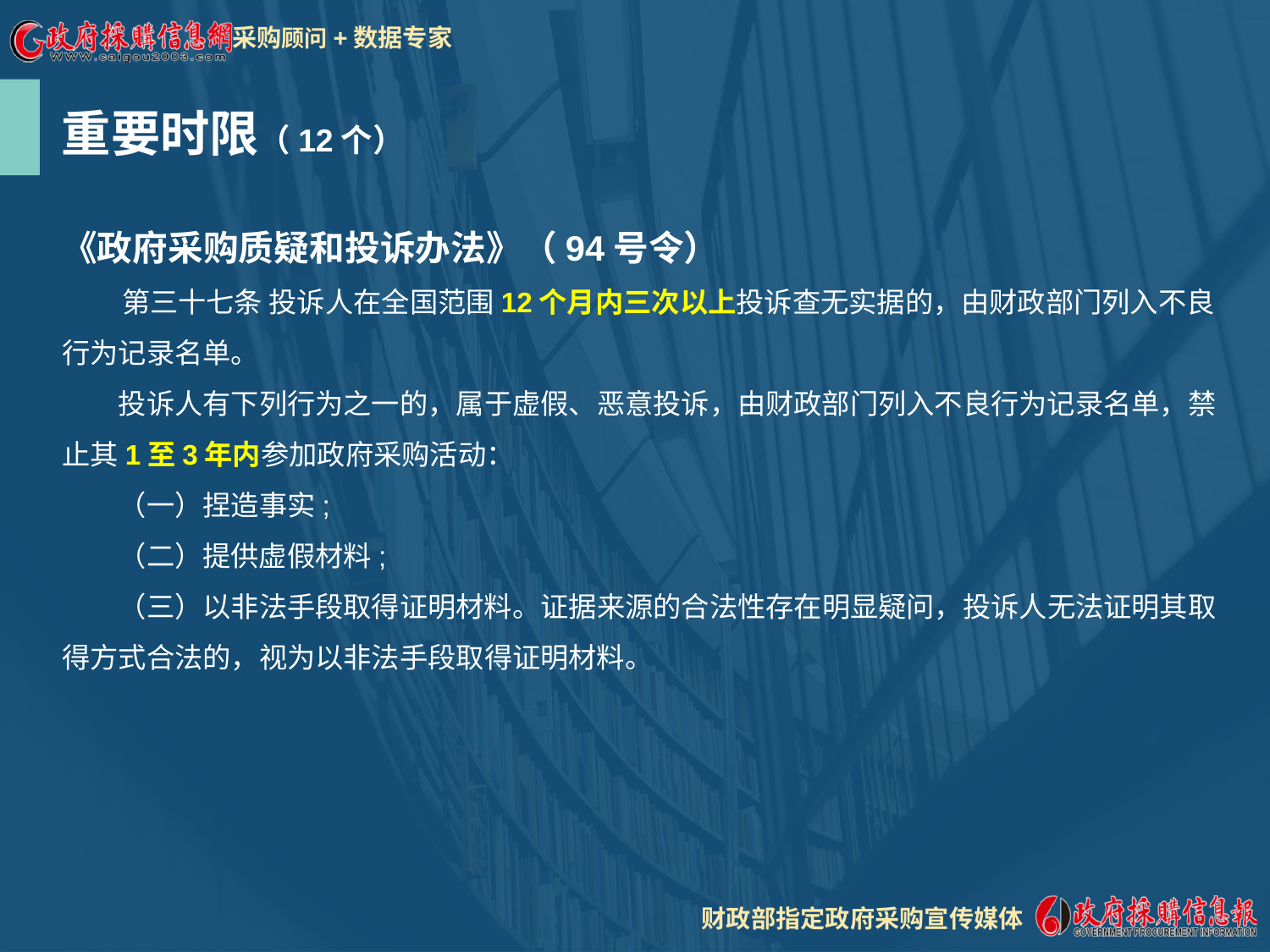

重要时限（12个）
《政府采购质疑和投诉办法》（94号令）
　     第三十七条 投诉人在全国范围12个月内三次以上投诉查无实据的，由财政部门列入不良行为记录名单。
　　投诉人有下列行为之一的，属于虚假、恶意投诉，由财政部门列入不良行为记录名单，禁止其1至3年内参加政府采购活动：
　　（一）捏造事实;
　　（二）提供虚假材料;
　　（三）以非法手段取得证明材料。证据来源的合法性存在明显疑问，投诉人无法证明其取得方式合法的，视为以非法手段取得证明材料。